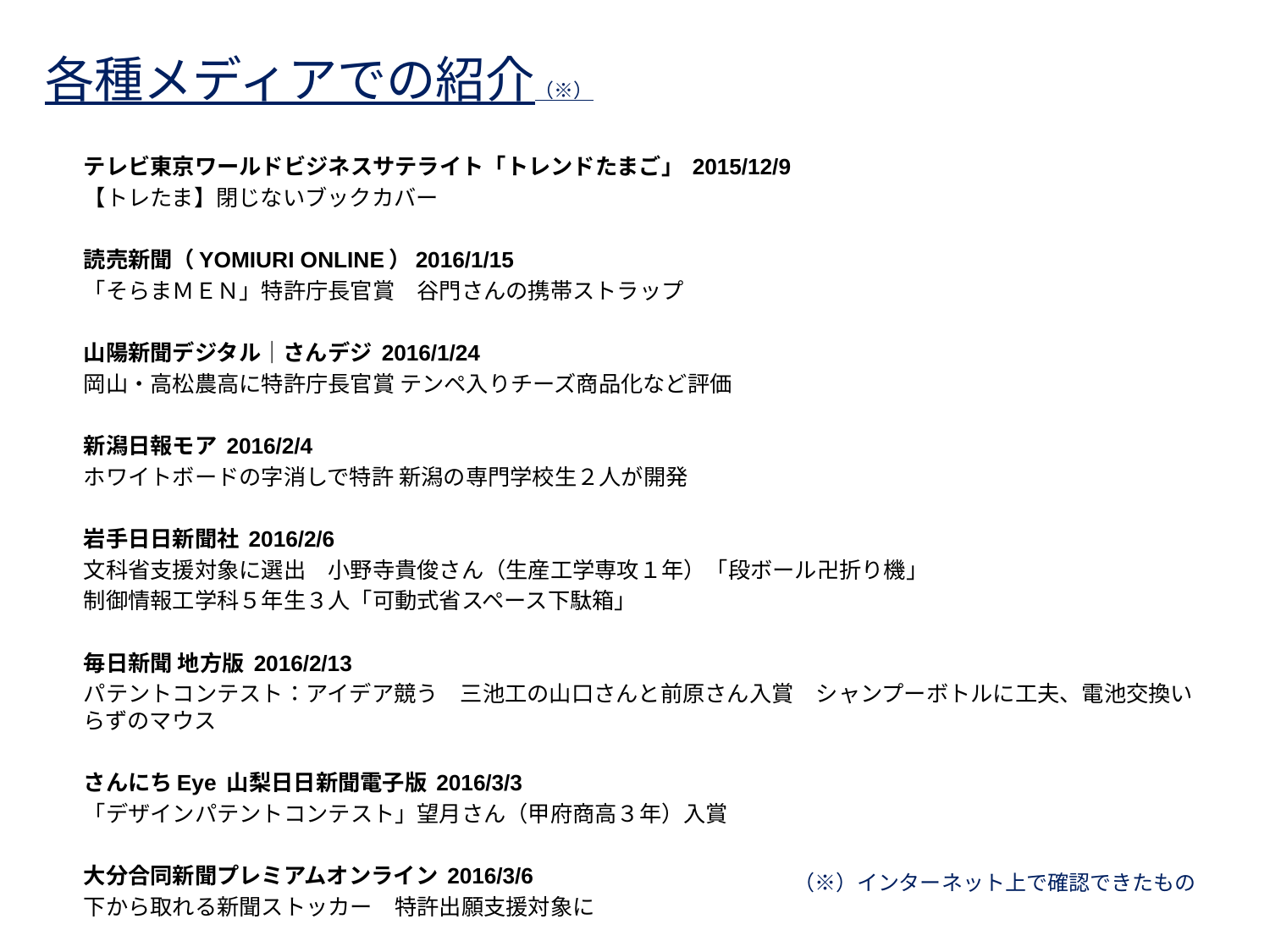

# 各種メディアでの紹介（※）
テレビ東京ワールドビジネスサテライト「トレンドたまご」 2015/12/9
【トレたま】閉じないブックカバー

読売新聞（YOMIURI ONLINE）2016/1/15
「そらまＭＥＮ」特許庁長官賞　谷門さんの携帯ストラップ

山陽新聞デジタル｜さんデジ 2016/1/24
岡⼭・⾼松農⾼に特許庁⻑官賞 テンペ⼊りチーズ商品化など評価

新潟日報モア 2016/2/4
ホワイトボードの字消しで特許 新潟の専門学校⽣２⼈が開発

岩手日日新聞社 2016/2/6
文科省支援対象に選出　小野寺貴俊さん（生産工学専攻１年）「段ボール卍折り機」
制御情報工学科５年生３人「可動式省スペース下駄箱」

毎⽇新聞 地⽅版 2016/2/13
パテントコンテスト：アイデア競う　三池工の山口さんと前原さん入賞　シャンプーボトルに工夫、電池交換いらずのマウス

さんにちEye 山梨日日新聞電子版 2016/3/3
「デザインパテントコンテスト」望⽉さん（甲府商⾼３年）⼊賞

大分合同新聞プレミアムオンライン 2016/3/6
下から取れる新聞ストッカー　特許出願支援対象に

（※）インターネット上で確認できたもの